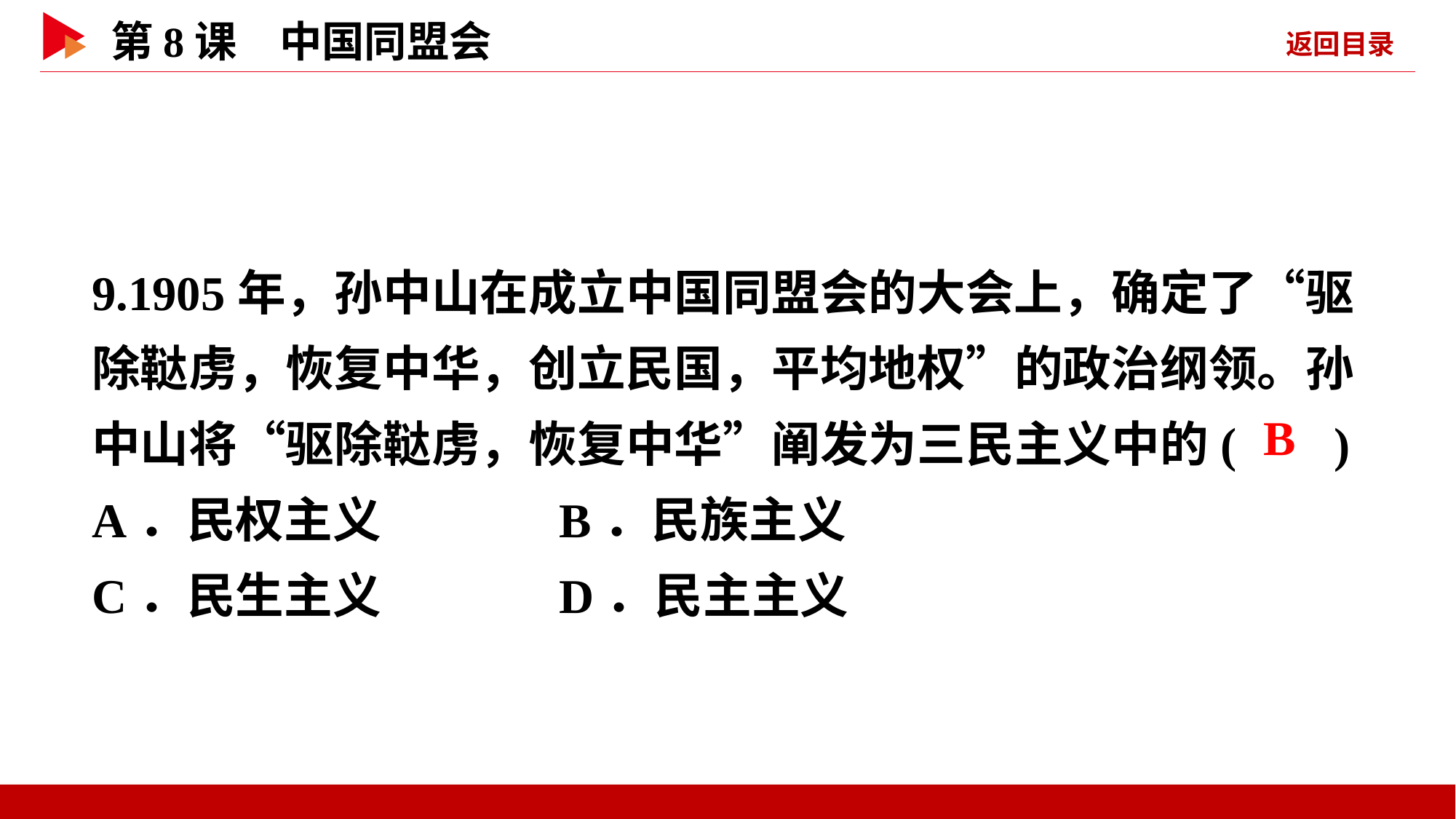

9.1905年，孙中山在成立中国同盟会的大会上，确定了“驱除鞑虏，恢复中华，创立民国，平均地权”的政治纲领。孙中山将“驱除鞑虏，恢复中华”阐发为三民主义中的(        )
A．民权主义               B．民族主义
C．民生主义               D．民主主义
   B